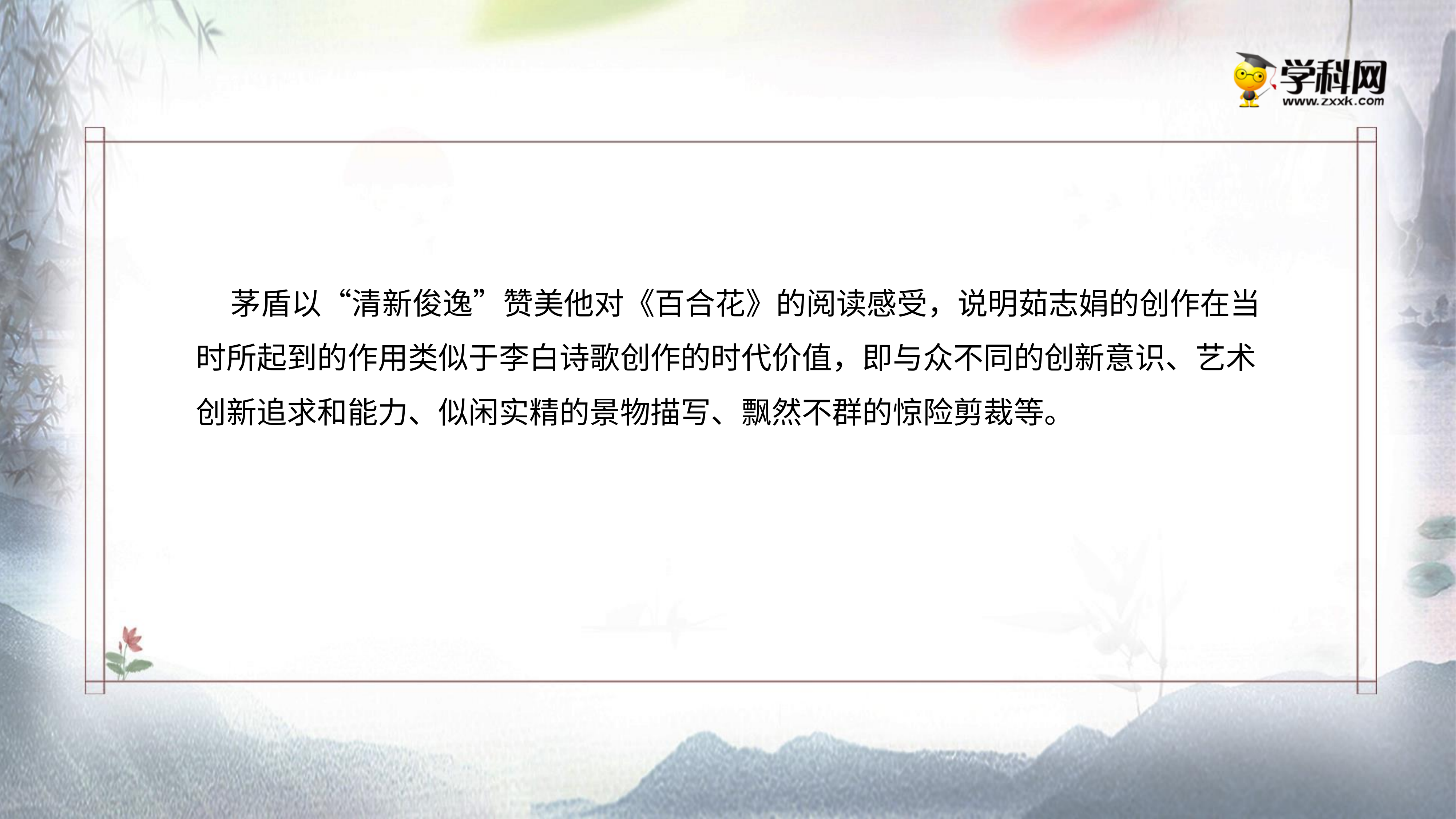

茅盾以“清新俊逸”赞美他对《百合花》的阅读感受，说明茹志娟的创作在当时所起到的作用类似于李白诗歌创作的时代价值，即与众不同的创新意识、艺术创新追求和能力、似闲实精的景物描写、飘然不群的惊险剪裁等。

学科网原创